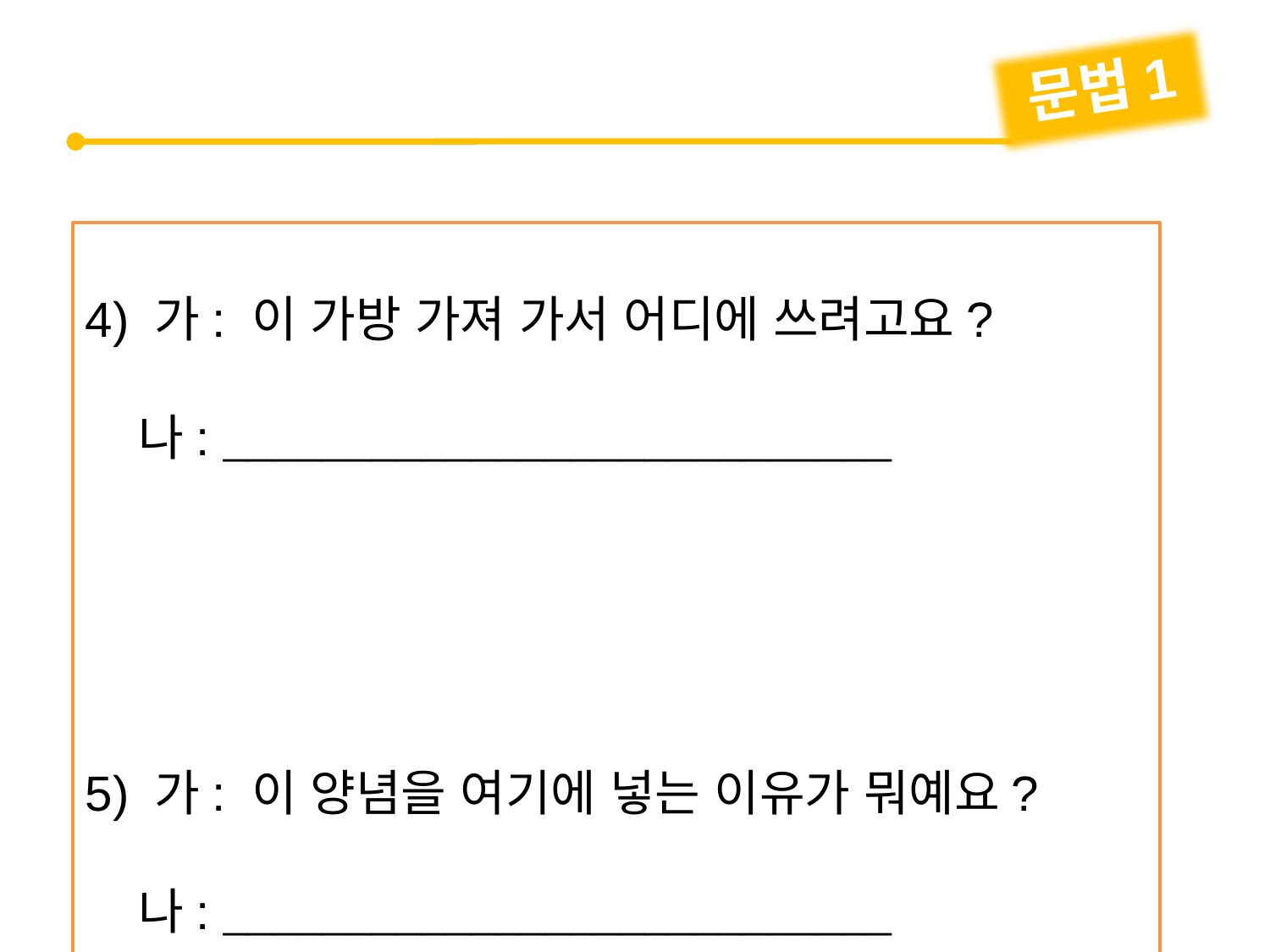

문법1

4) 가: 이 가방 가져 가서 어디에 쓰려고요?
   나: ___________________________
5) 가: 이 양념을 여기에 넣는 이유가 뭐예요?
   나: ___________________________